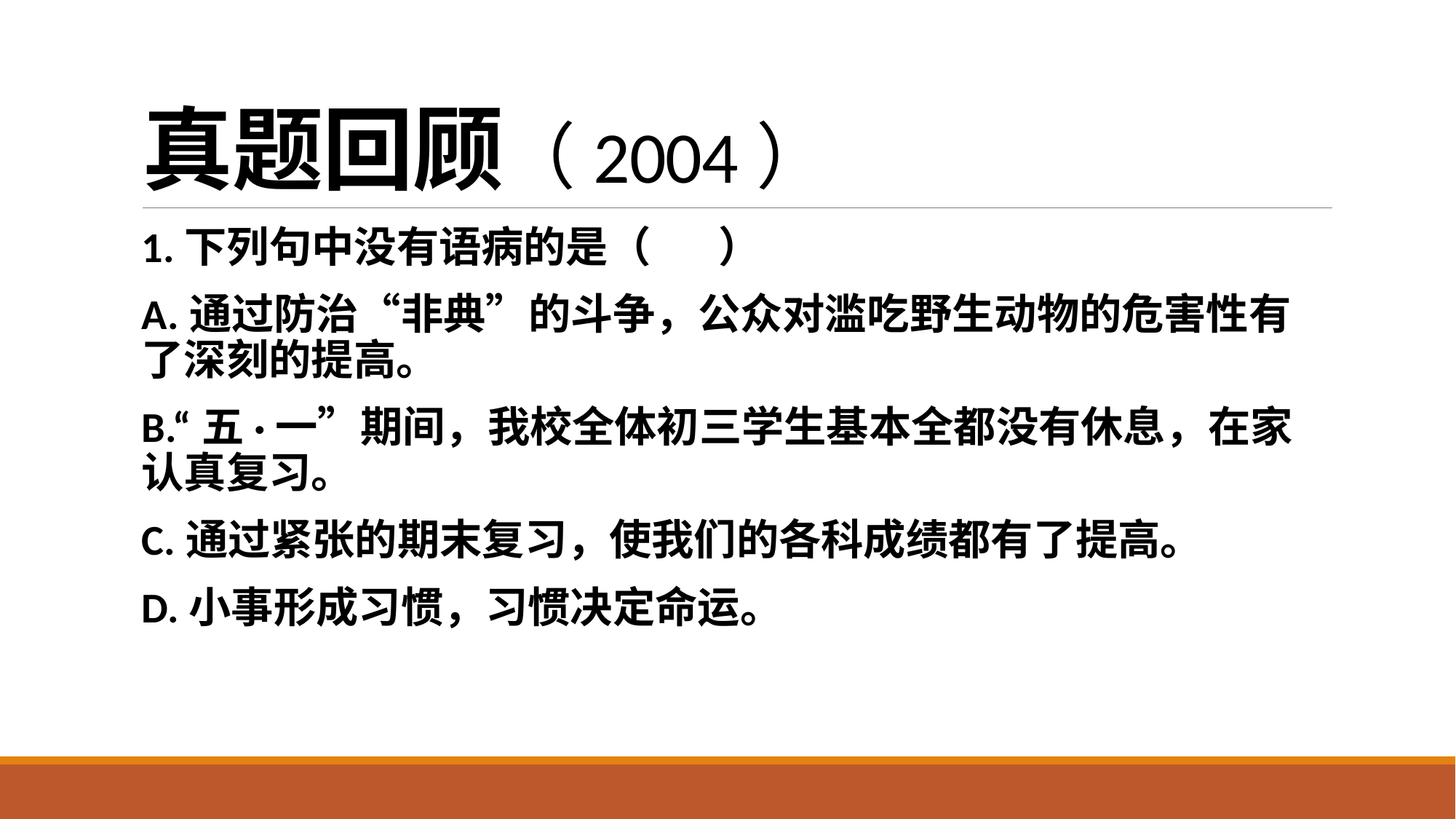

# 真题回顾（2004）
1.下列句中没有语病的是（       ）
A.通过防治“非典”的斗争，公众对滥吃野生动物的危害性有了深刻的提高。
B.“五·一”期间，我校全体初三学生基本全都没有休息，在家认真复习。
C.通过紧张的期末复习，使我们的各科成绩都有了提高。
D.小事形成习惯，习惯决定命运。